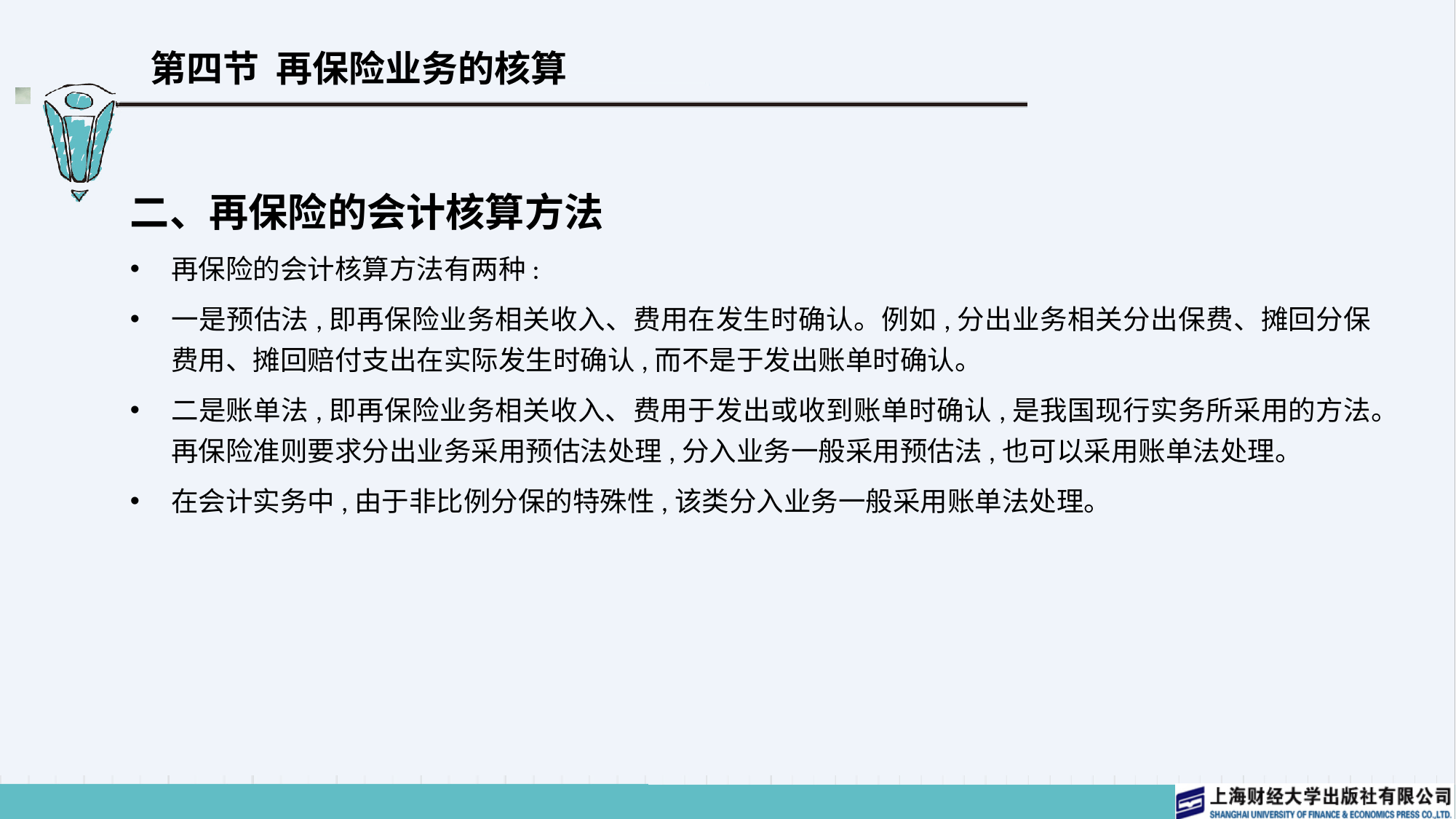

# 第四节  再保险业务的核算
二、再保险的会计核算方法
再保险的会计核算方法有两种:
一是预估法,即再保险业务相关收入、费用在发生时确认。例如,分出业务相关分出保费、摊回分保费用、摊回赔付支出在实际发生时确认,而不是于发出账单时确认。
二是账单法,即再保险业务相关收入、费用于发出或收到账单时确认,是我国现行实务所采用的方法。再保险准则要求分出业务采用预估法处理,分入业务一般采用预估法,也可以采用账单法处理。
在会计实务中,由于非比例分保的特殊性,该类分入业务一般采用账单法处理。